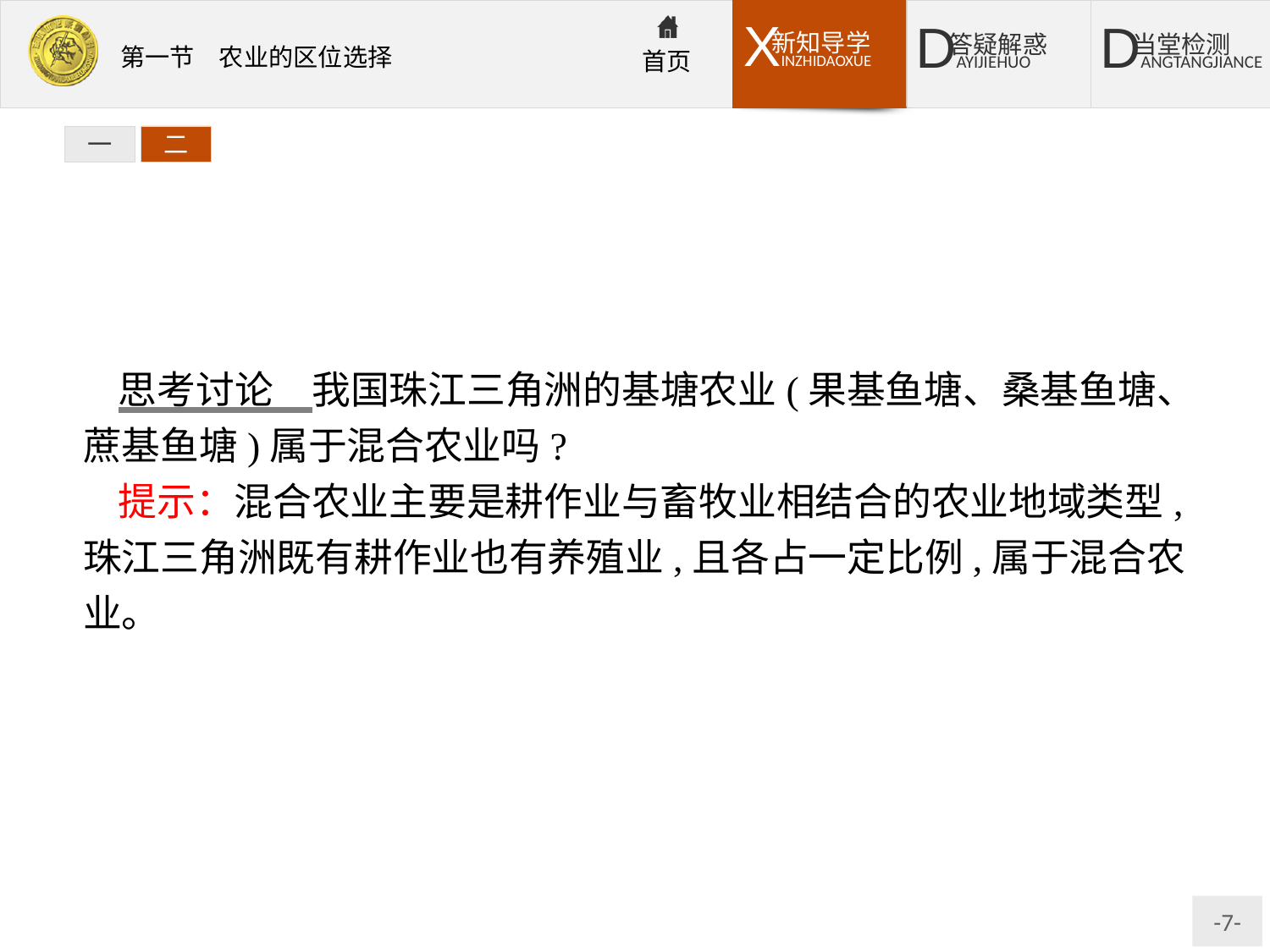

一
二
思考讨论　我国珠江三角洲的基塘农业(果基鱼塘、桑基鱼塘、蔗基鱼塘)属于混合农业吗?
提示：混合农业主要是耕作业与畜牧业相结合的农业地域类型,珠江三角洲既有耕作业也有养殖业,且各占一定比例,属于混合农业。